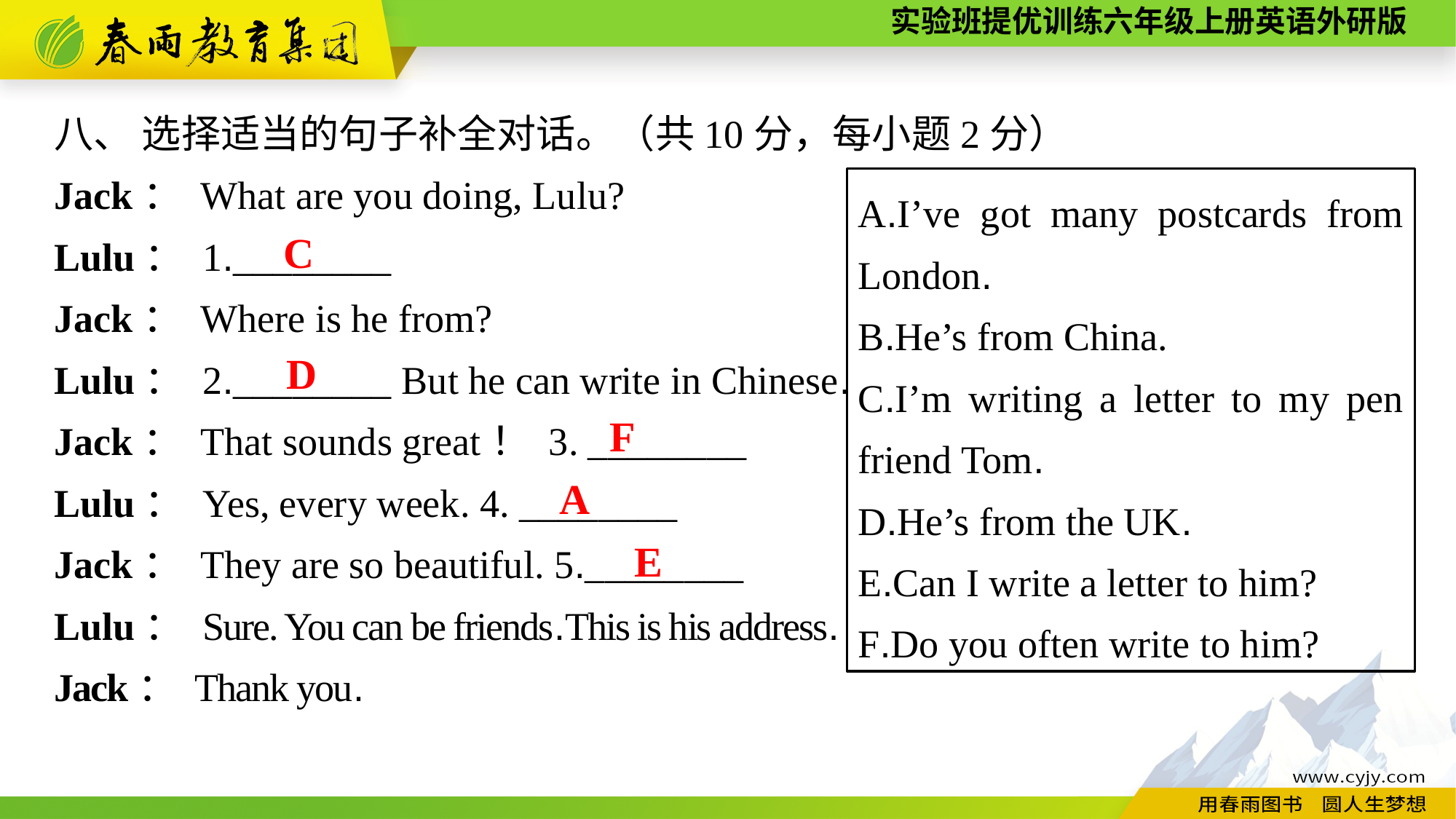

八、 选择适当的句子补全对话。（共10分，每小题2分）
Jack： What are you doing, Lulu?
Lulu： 1.________
Jack： Where is he from?
Lulu： 2.________ But he can write in Chinese.
Jack： That sounds great！ 3. ________
Lulu： Yes, every week. 4. ________
Jack： They are so beautiful. 5.________
Lulu： Sure. You can be friends.This is his address.
Jack： Thank you.
A.I’ve got many postcards from London.
B.He’s from China.
C.I’m writing a letter to my pen friend Tom.
D.He’s from the UK.
E.Can I write a letter to him?
F.Do you often write to him?
C
D
F
A
E